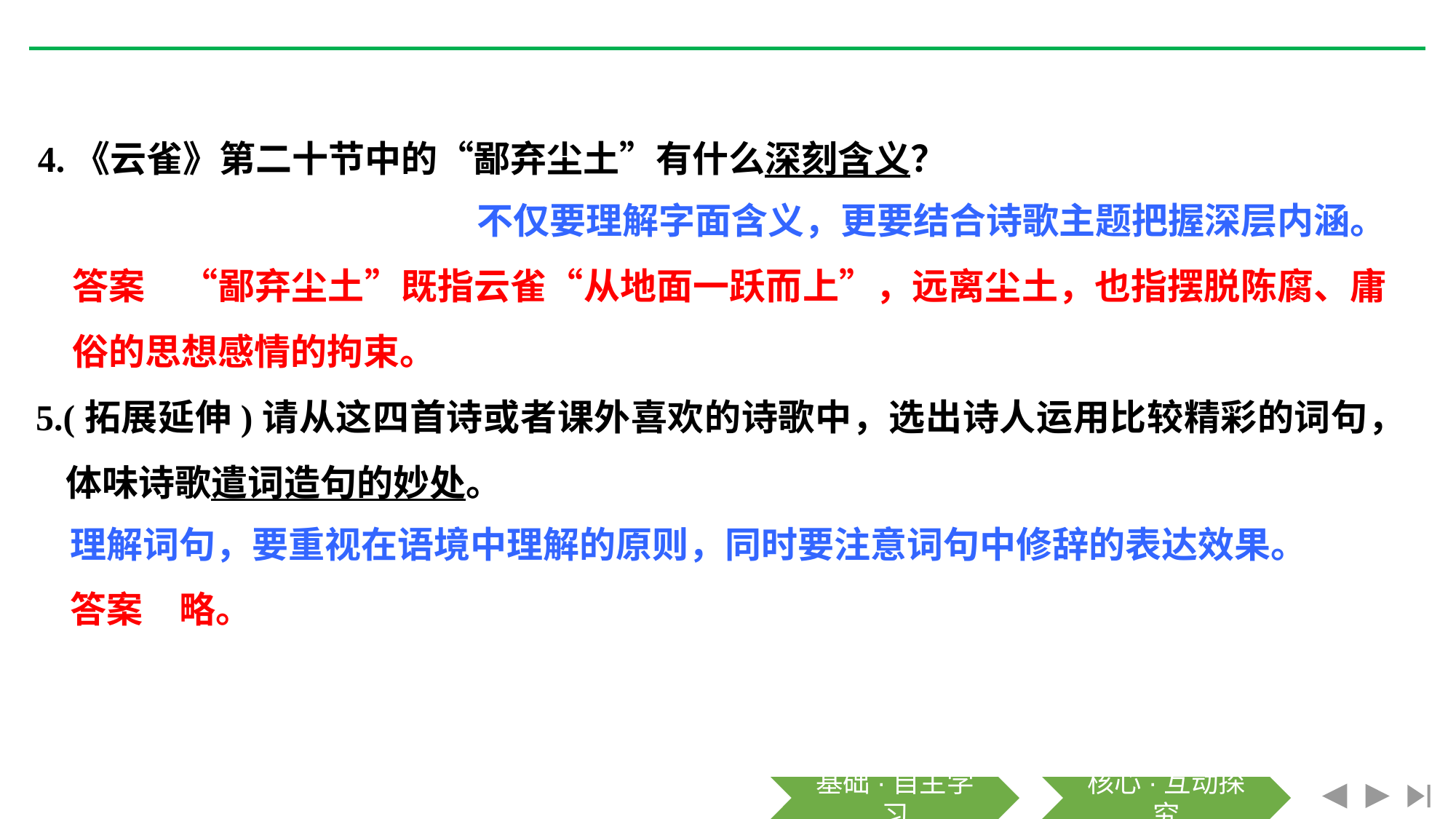

4.《云雀》第二十节中的“鄙弃尘土”有什么深刻含义？
不仅要理解字面含义，更要结合诗歌主题把握深层内涵。
答案　“鄙弃尘土”既指云雀“从地面一跃而上”，远离尘土，也指摆脱陈腐、庸俗的思想感情的拘束。
5.(拓展延伸)请从这四首诗或者课外喜欢的诗歌中，选出诗人运用比较精彩的词句，体味诗歌遣词造句的妙处。
理解词句，要重视在语境中理解的原则，同时要注意词句中修辞的表达效果。
答案　略。